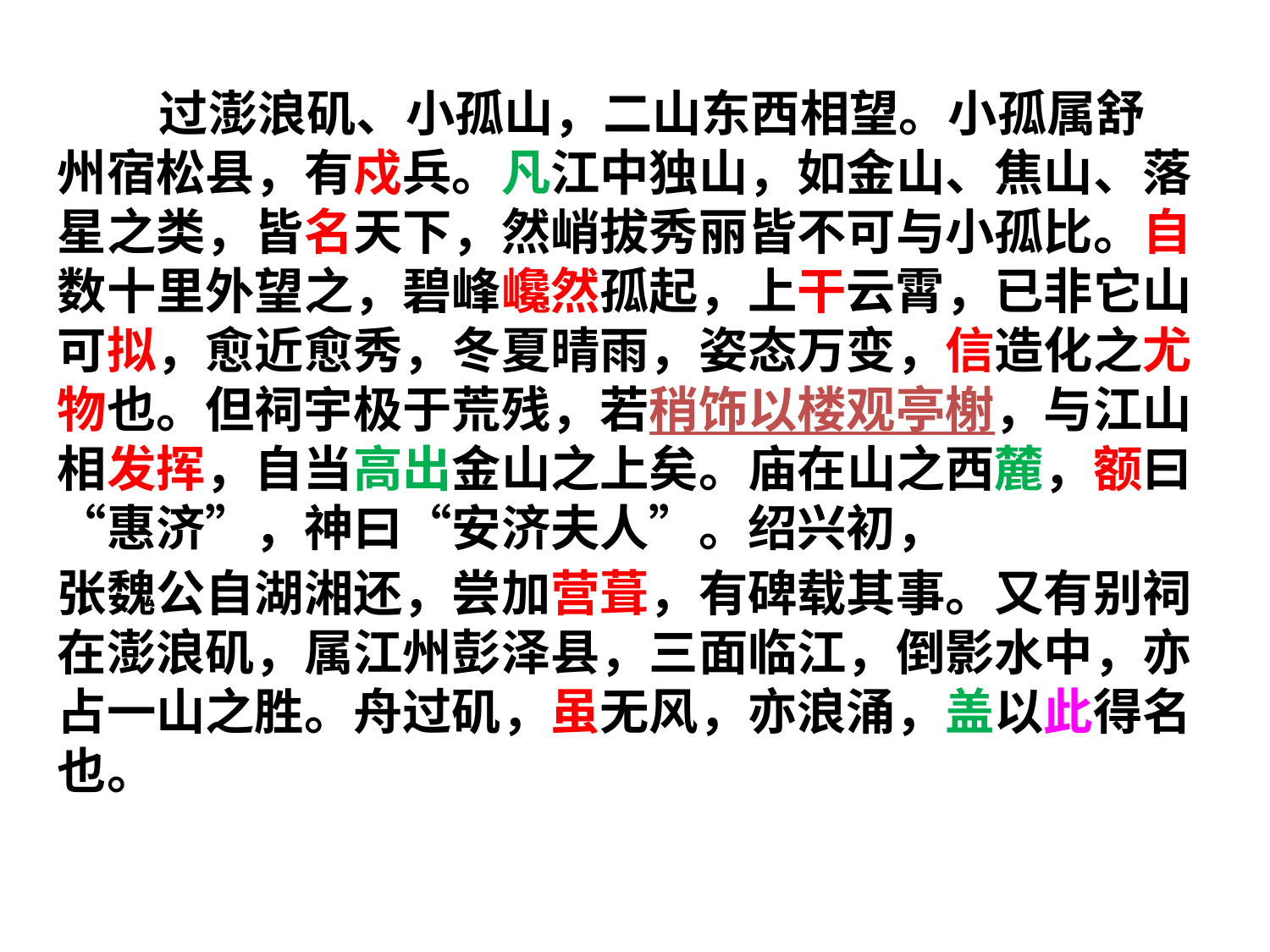

过澎浪矶、小孤山，二山东西相望。小孤属舒州宿松县，有戍兵。凡江中独山，如金山、焦山、落星之类，皆名天下，然峭拔秀丽皆不可与小孤比。自数十里外望之，碧峰巉然孤起，上干云霄，已非它山可拟，愈近愈秀，冬夏晴雨，姿态万变，信造化之尤物也。但祠宇极于荒残，若稍饰以楼观亭榭，与江山相发挥，自当高出金山之上矣。庙在山之西麓，额曰“惠济”，神曰“安济夫人”。绍兴初，
张魏公自湖湘还，尝加营葺，有碑载其事。又有别祠在澎浪矶，属江州彭泽县，三面临江，倒影水中，亦占一山之胜。舟过矶，虽无风，亦浪涌，盖以此得名也。